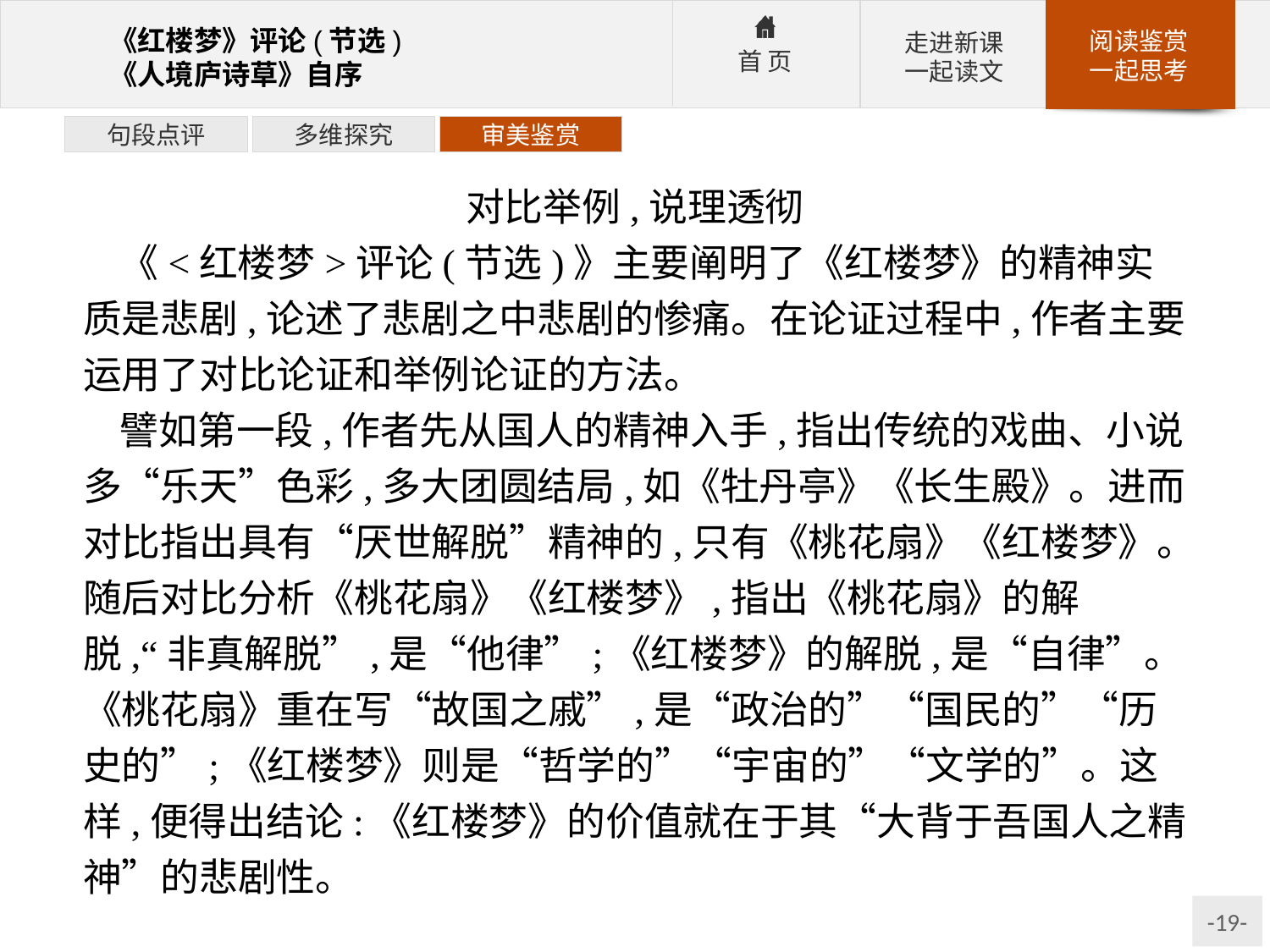

句段点评
多维探究
审美鉴赏
对比举例,说理透彻
《<红楼梦>评论(节选)》主要阐明了《红楼梦》的精神实质是悲剧,论述了悲剧之中悲剧的惨痛。在论证过程中,作者主要运用了对比论证和举例论证的方法。
譬如第一段,作者先从国人的精神入手,指出传统的戏曲、小说多“乐天”色彩,多大团圆结局,如《牡丹亭》《长生殿》。进而对比指出具有“厌世解脱”精神的,只有《桃花扇》《红楼梦》。随后对比分析《桃花扇》《红楼梦》,指出《桃花扇》的解脱,“非真解脱”,是“他律”;《红楼梦》的解脱,是“自律”。《桃花扇》重在写“故国之戚”,是“政治的”“国民的”“历史的”;《红楼梦》则是“哲学的”“宇宙的”“文学的”。这样,便得出结论:《红楼梦》的价值就在于其“大背于吾国人之精神”的悲剧性。